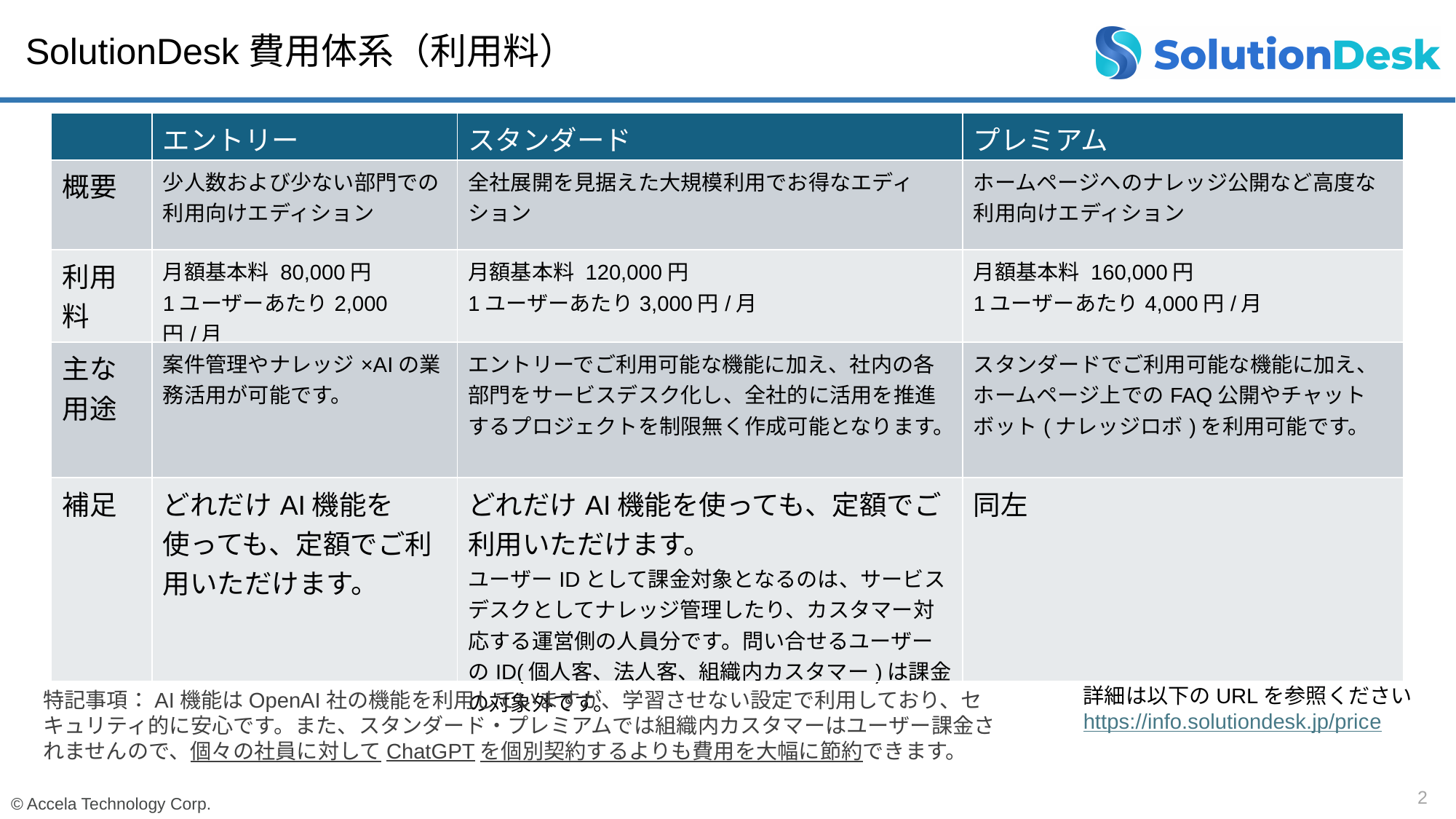

SolutionDesk費用体系（利用料）
|  | エントリー | スタンダード | プレミアム |
| --- | --- | --- | --- |
| 概要 | 少人数および少ない部門での利用向けエディション | 全社展開を見据えた大規模利用でお得なエディション | ホームページへのナレッジ公開など高度な利用向けエディション |
| 利用料 | 月額基本料 80,000円 1ユーザーあたり2,000円/月 | 月額基本料 120,000円 1ユーザーあたり3,000円/月 | 月額基本料 160,000円 1ユーザーあたり4,000円/月 |
| 主な 用途 | 案件管理やナレッジ×AIの業務活用が可能です。 | エントリーでご利用可能な機能に加え、社内の各部門をサービスデスク化し、全社的に活用を推進するプロジェクトを制限無く作成可能となります。 | スタンダードでご利用可能な機能に加え、ホームページ上でのFAQ公開やチャットボット(ナレッジロボ)を利用可能です。 |
| 補足 | どれだけAI機能を使っても、定額でご利用いただけます。 | どれだけAI機能を使っても、定額でご利用いただけます。 ユーザーIDとして課金対象となるのは、サービスデスクとしてナレッジ管理したり、カスタマー対応する運営側の人員分です。問い合せるユーザーのID(個人客、法人客、組織内カスタマー)は課金の対象外です。 | 同左 |
詳細は以下のURLを参照ください
https://info.solutiondesk.jp/price
特記事項：AI機能はOpenAI社の機能を利用していますが、学習させない設定で利用しており、セキュリティ的に安心です。また、スタンダード・プレミアムでは組織内カスタマーはユーザー課金されませんので、個々の社員に対してChatGPTを個別契約するよりも費用を大幅に節約できます。
2